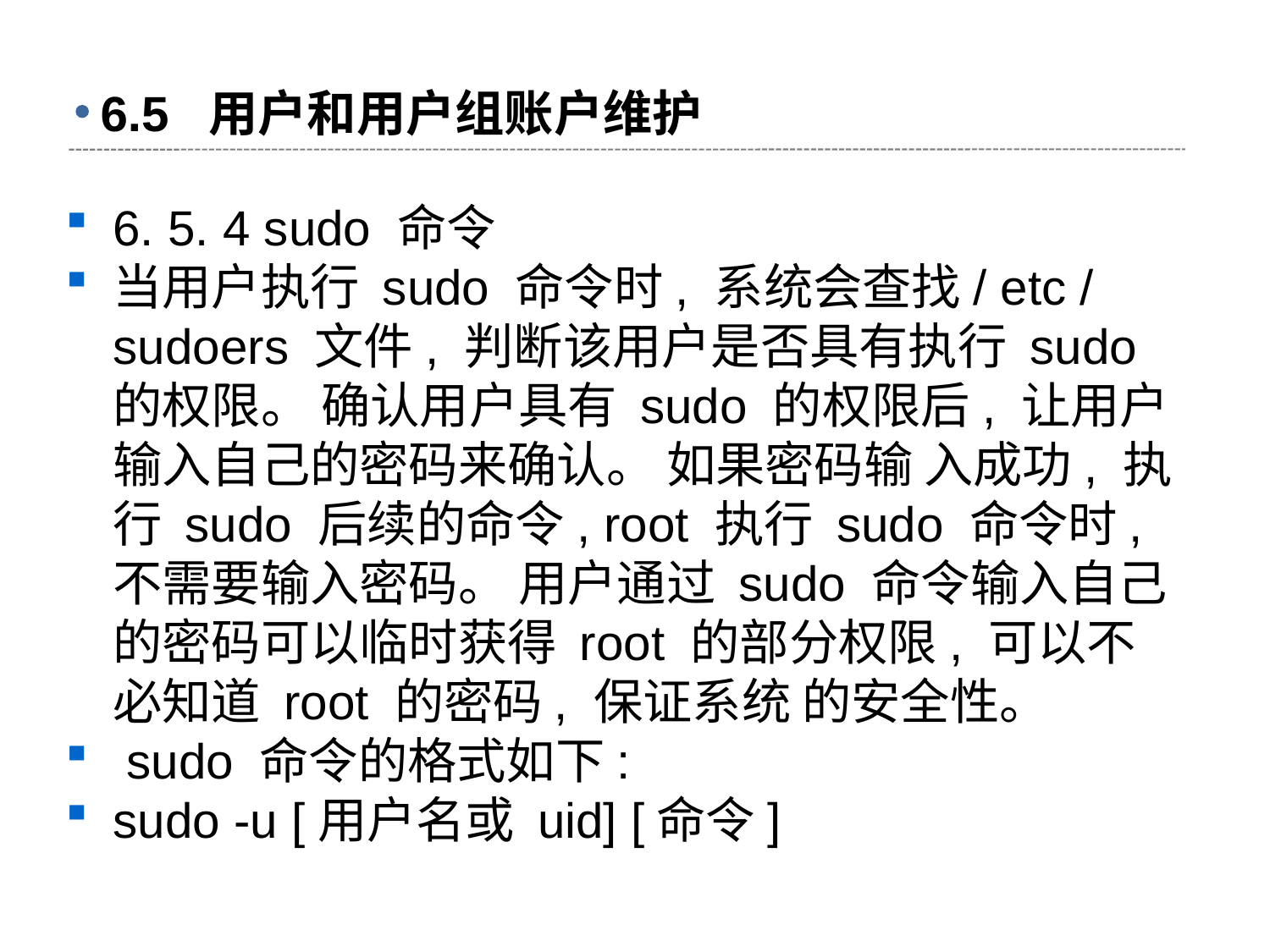

# 6.5  用户和用户组账户维护
6. 5. 4 sudo 命令
当用户执行 sudo 命令时, 系统会查找/ etc / sudoers 文件, 判断该用户是否具有执行 sudo 的权限。 确认用户具有 sudo 的权限后, 让用户输入自己的密码来确认。 如果密码输 入成功, 执行 sudo 后续的命令, root 执行 sudo 命令时, 不需要输入密码。 用户通过 sudo 命令输入自己的密码可以临时获得 root 的部分权限, 可以不必知道 root 的密码, 保证系统 的安全性。
 sudo 命令的格式如下:
sudo -u [用户名或 uid] [命令]